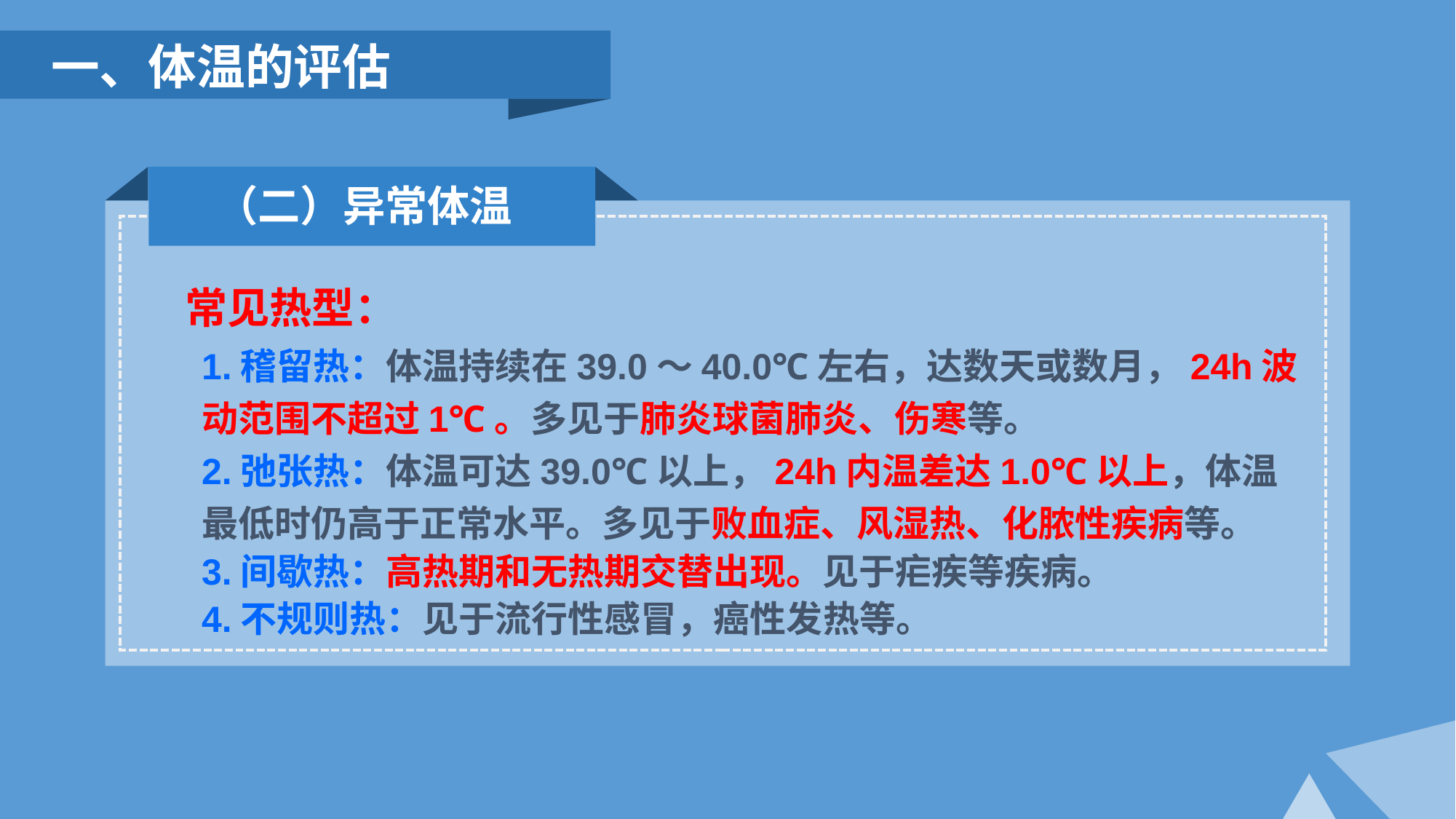

一、体温的评估

（二）异常体温

常见热型：
1.稽留热：体温持续在39.0～40.0℃左右，达数天或数月，24h波动范围不超过1℃。多见于肺炎球菌肺炎、伤寒等。
2.弛张热：体温可达39.0℃以上，24h内温差达1.0℃以上，体温最低时仍高于正常水平。多见于败血症、风湿热、化脓性疾病等。
3.间歇热：高热期和无热期交替出现。见于疟疾等疾病。
4.不规则热：见于流行性感冒，癌性发热等。